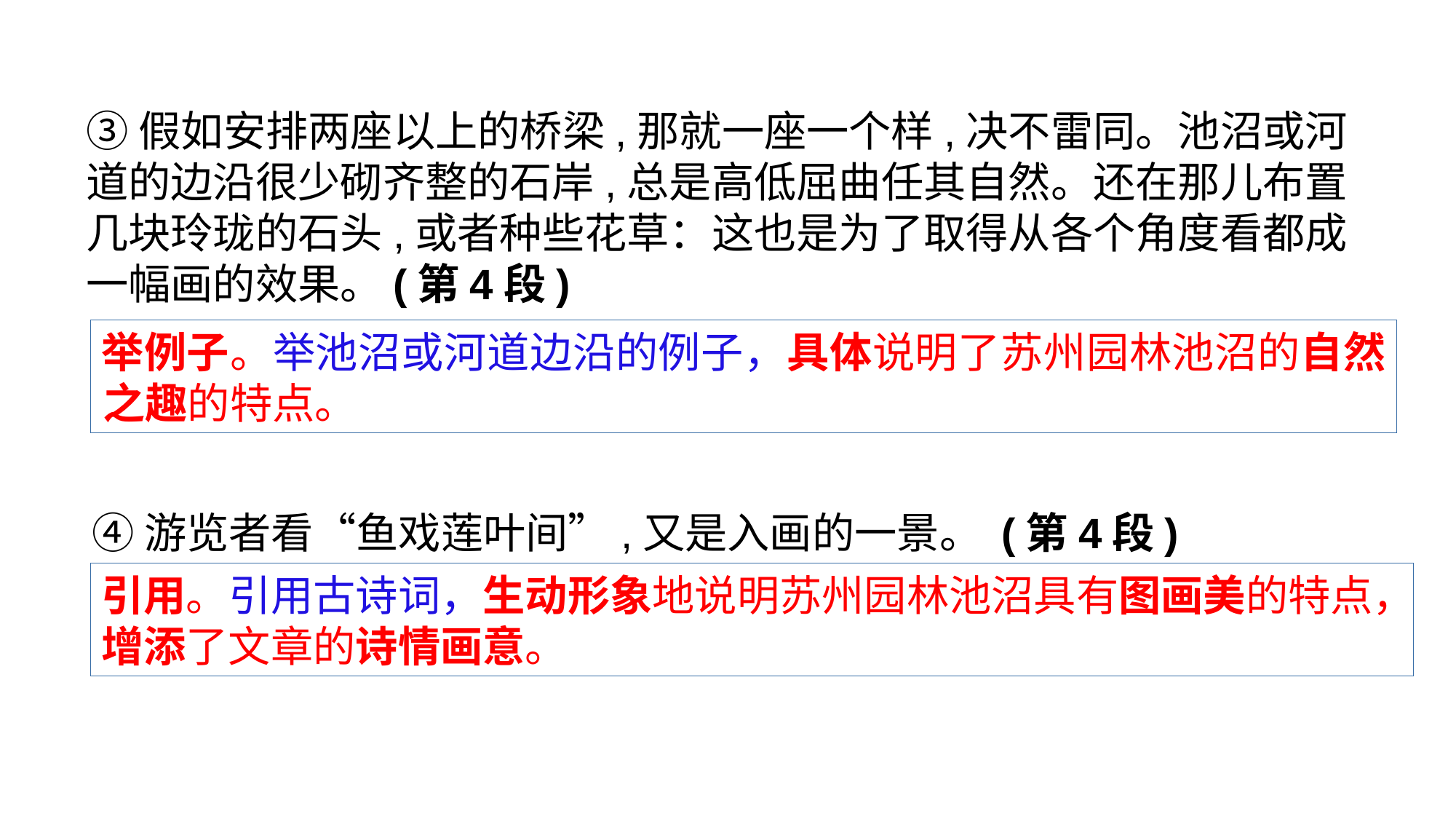

③假如安排两座以上的桥梁,那就一座一个样,决不雷同。池沼或河道的边沿很少砌齐整的石岸,总是高低屈曲任其自然。还在那儿布置几块玲珑的石头,或者种些花草：这也是为了取得从各个角度看都成一幅画的效果。(第4段)

举例子。举池沼或河道边沿的例子，具体说明了苏州园林池沼的自然之趣的特点。
④游览者看“鱼戏莲叶间”,又是入画的一景。 (第4段)
引用。引用古诗词，生动形象地说明苏州园林池沼具有图画美的特点，增添了文章的诗情画意。